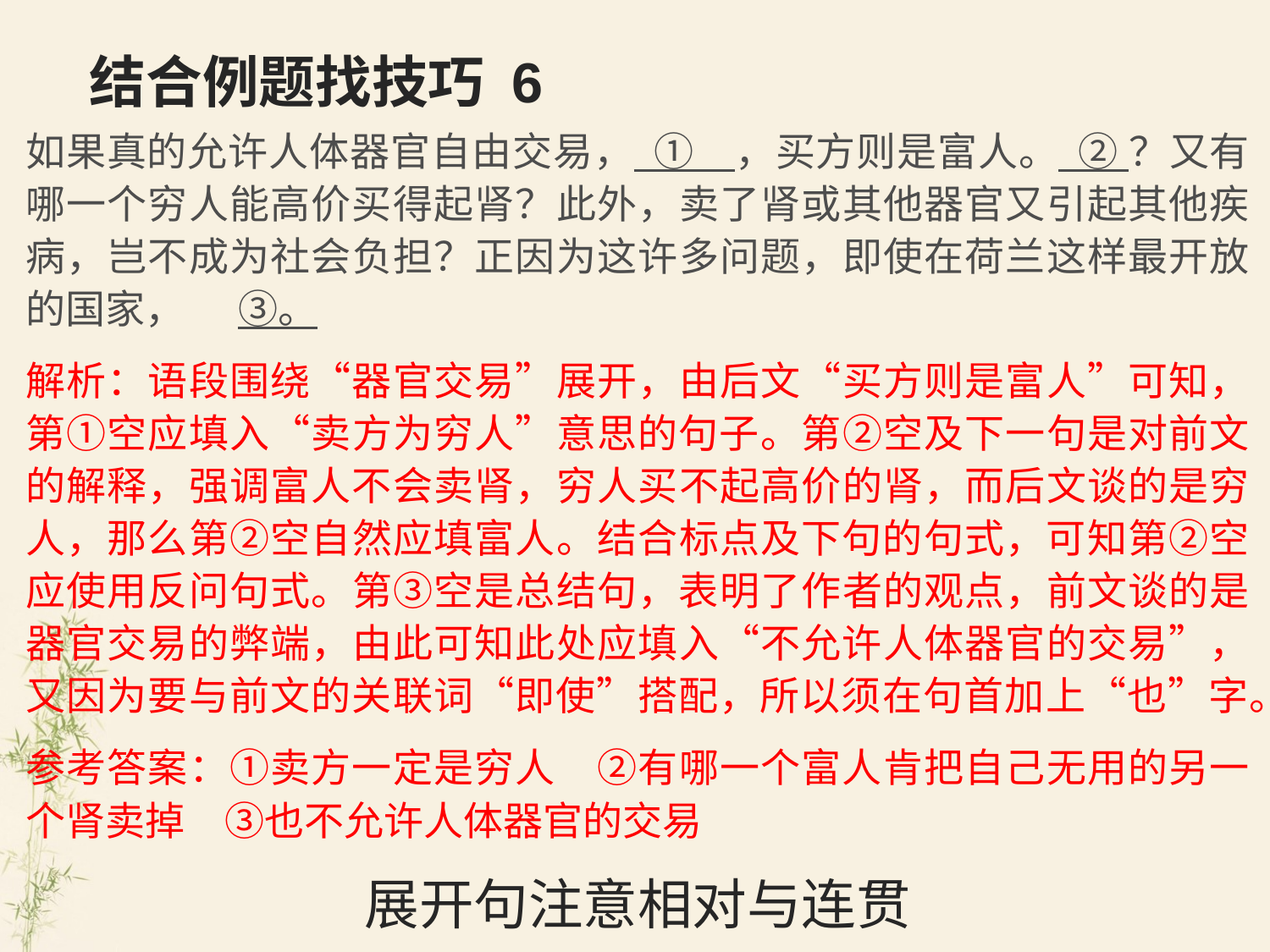

# 结合例题找技巧 6
如果真的允许人体器官自由交易，  ①　，买方则是富人。  ② ？又有哪一个穷人能高价买得起肾？此外，卖了肾或其他器官又引起其他疾病，岂不成为社会负担？正因为这许多问题，即使在荷兰这样最开放的国家，      ③。
解析：语段围绕“器官交易”展开，由后文“买方则是富人”可知，第①空应填入“卖方为穷人”意思的句子。第②空及下一句是对前文的解释，强调富人不会卖肾，穷人买不起高价的肾，而后文谈的是穷人，那么第②空自然应填富人。结合标点及下句的句式，可知第②空应使用反问句式。第③空是总结句，表明了作者的观点，前文谈的是器官交易的弊端，由此可知此处应填入“不允许人体器官的交易”，又因为要与前文的关联词“即使”搭配，所以须在句首加上“也”字。
参考答案：①卖方一定是穷人　②有哪一个富人肯把自己无用的另一个肾卖掉　③也不允许人体器官的交易
展开句注意相对与连贯